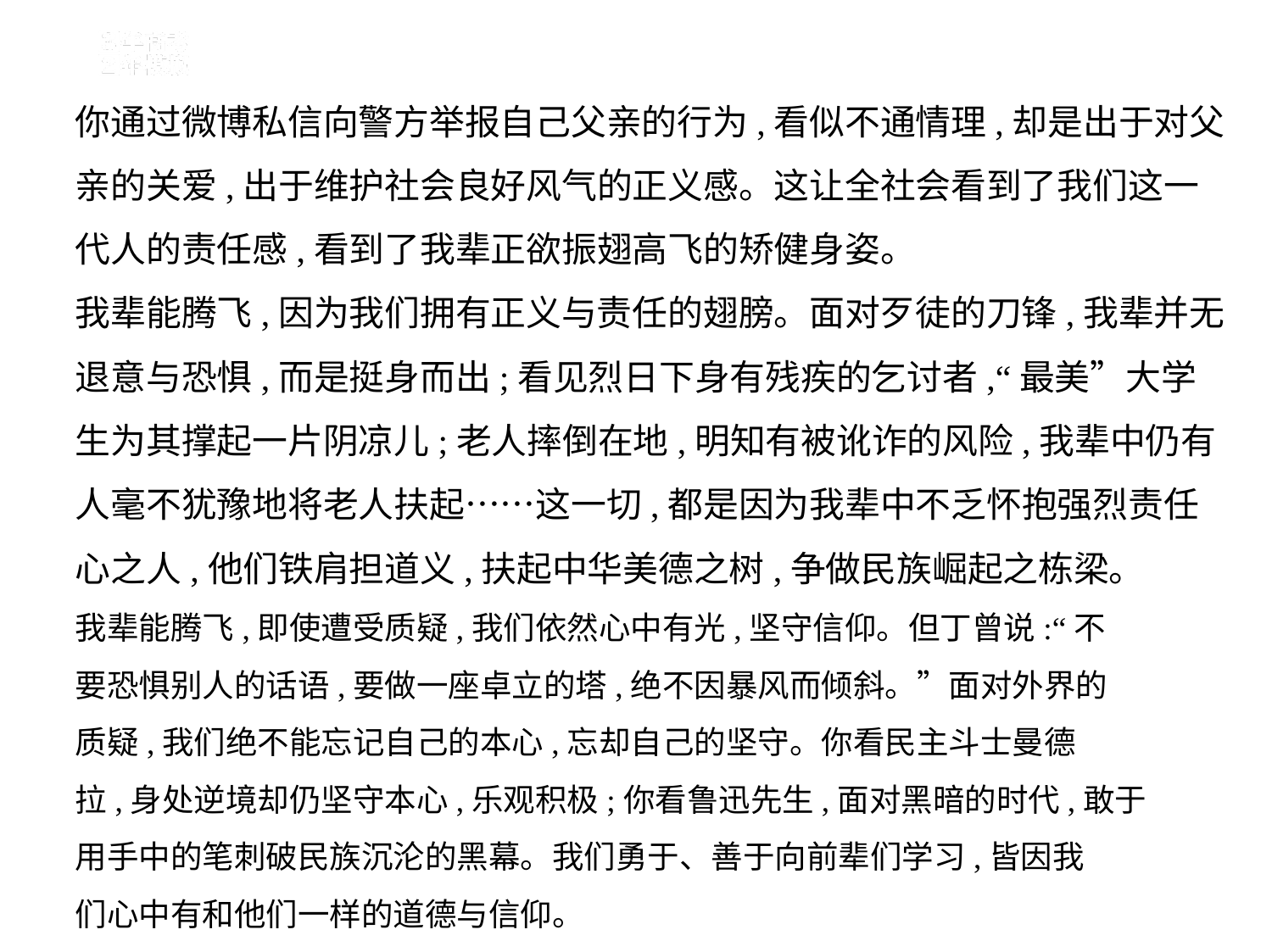

你通过微博私信向警方举报自己父亲的行为,看似不通情理,却是出于对父
亲的关爱,出于维护社会良好风气的正义感。这让全社会看到了我们这一
代人的责任感,看到了我辈正欲振翅高飞的矫健身姿。
我辈能腾飞,因为我们拥有正义与责任的翅膀。面对歹徒的刀锋,我辈并无
退意与恐惧,而是挺身而出;看见烈日下身有残疾的乞讨者,“最美”大学
生为其撑起一片阴凉儿;老人摔倒在地,明知有被讹诈的风险,我辈中仍有
人毫不犹豫地将老人扶起……这一切,都是因为我辈中不乏怀抱强烈责任
心之人,他们铁肩担道义,扶起中华美德之树,争做民族崛起之栋梁。
我辈能腾飞,即使遭受质疑,我们依然心中有光,坚守信仰。但丁曾说:“不
要恐惧别人的话语,要做一座卓立的塔,绝不因暴风而倾斜。”面对外界的
质疑,我们绝不能忘记自己的本心,忘却自己的坚守。你看民主斗士曼德
拉,身处逆境却仍坚守本心,乐观积极;你看鲁迅先生,面对黑暗的时代,敢于
用手中的笔刺破民族沉沦的黑幕。我们勇于、善于向前辈们学习,皆因我
们心中有和他们一样的道德与信仰。